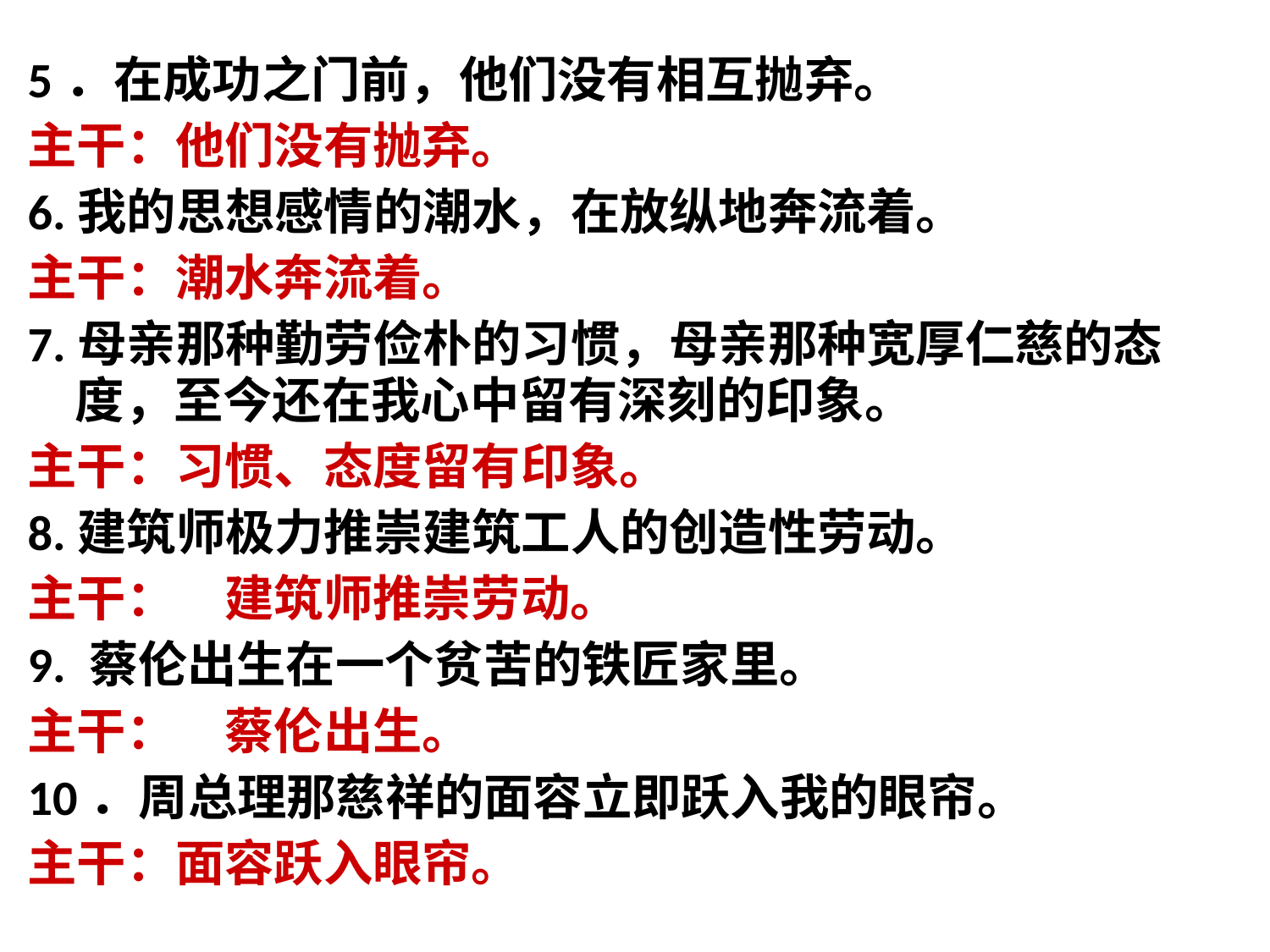

5．在成功之门前，他们没有相互抛弃。
主干：他们没有抛弃。
6.我的思想感情的潮水，在放纵地奔流着。
主干：潮水奔流着。
7.母亲那种勤劳俭朴的习惯，母亲那种宽厚仁慈的态度，至今还在我心中留有深刻的印象。
主干：习惯、态度留有印象。
8.建筑师极力推崇建筑工人的创造性劳动。
主干：　建筑师推崇劳动。
9. 蔡伦出生在一个贫苦的铁匠家里。
主干：　蔡伦出生。
10．周总理那慈祥的面容立即跃入我的眼帘。
主干：面容跃入眼帘。